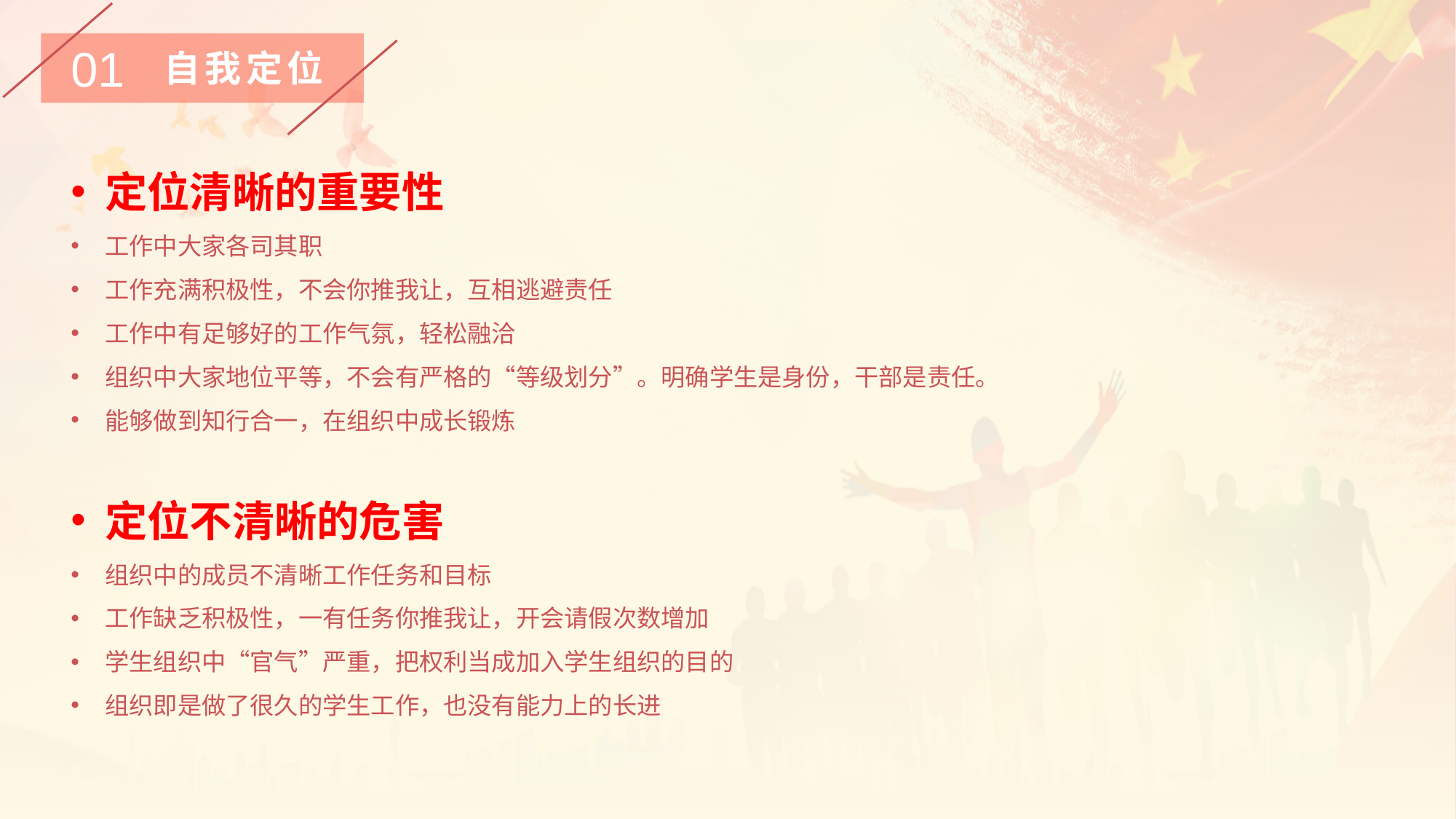

01
自我定位
定位清晰的重要性
工作中大家各司其职
工作充满积极性，不会你推我让，互相逃避责任
工作中有足够好的工作气氛，轻松融洽
组织中大家地位平等，不会有严格的“等级划分”。明确学生是身份，干部是责任。
能够做到知行合一，在组织中成长锻炼
定位不清晰的危害
组织中的成员不清晰工作任务和目标
工作缺乏积极性，一有任务你推我让，开会请假次数增加
学生组织中“官气”严重，把权利当成加入学生组织的目的
组织即是做了很久的学生工作，也没有能力上的长进